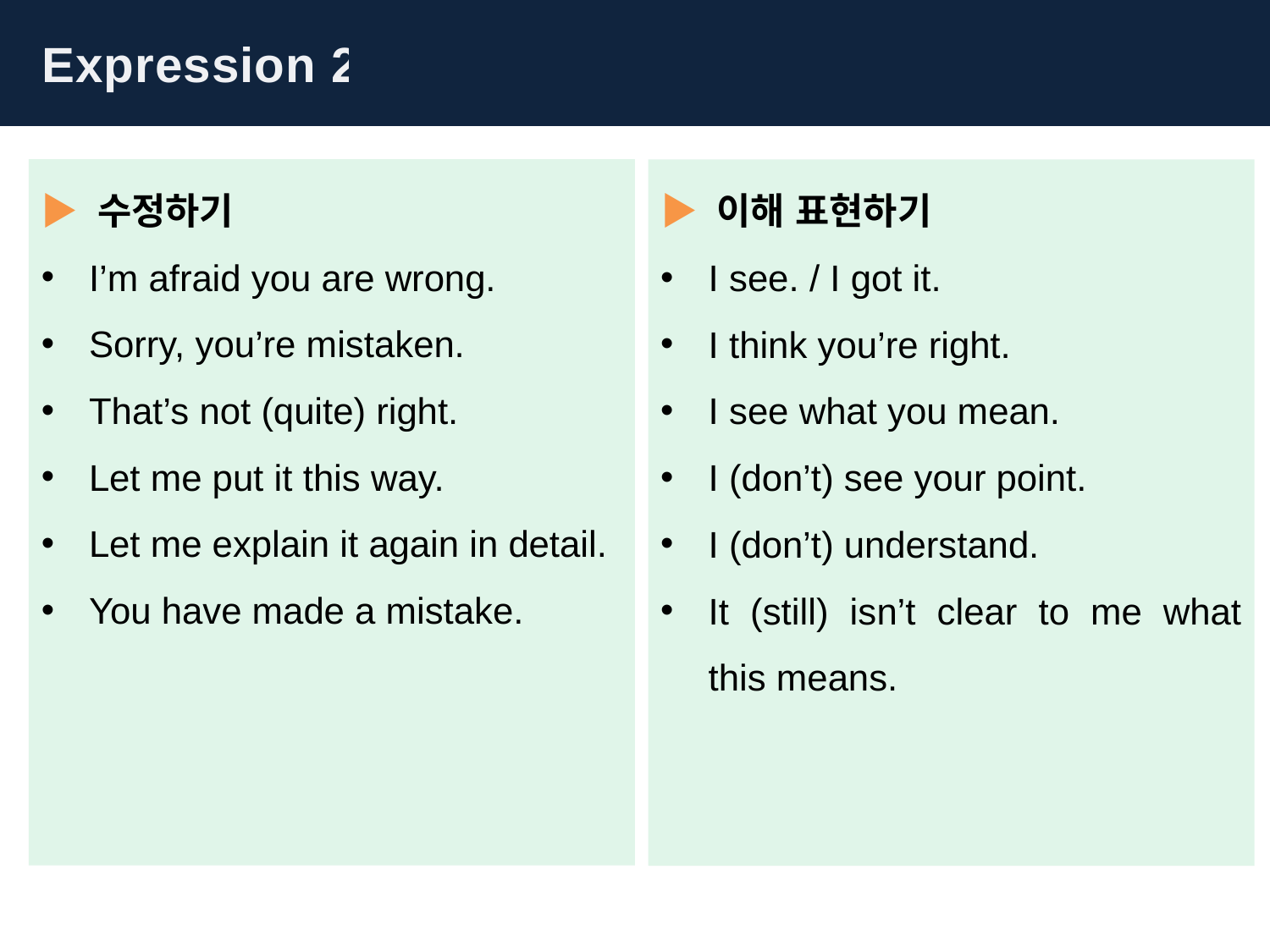

Expression 2
▶ 수정하기
I’m afraid you are wrong.
Sorry, you’re mistaken.
That’s not (quite) right.
Let me put it this way.
Let me explain it again in detail.
You have made a mistake.
▶ 이해 표현하기
I see. / I got it.
I think you’re right.
I see what you mean.
I (don’t) see your point.
I (don’t) understand.
It (still) isn’t clear to me what this means.